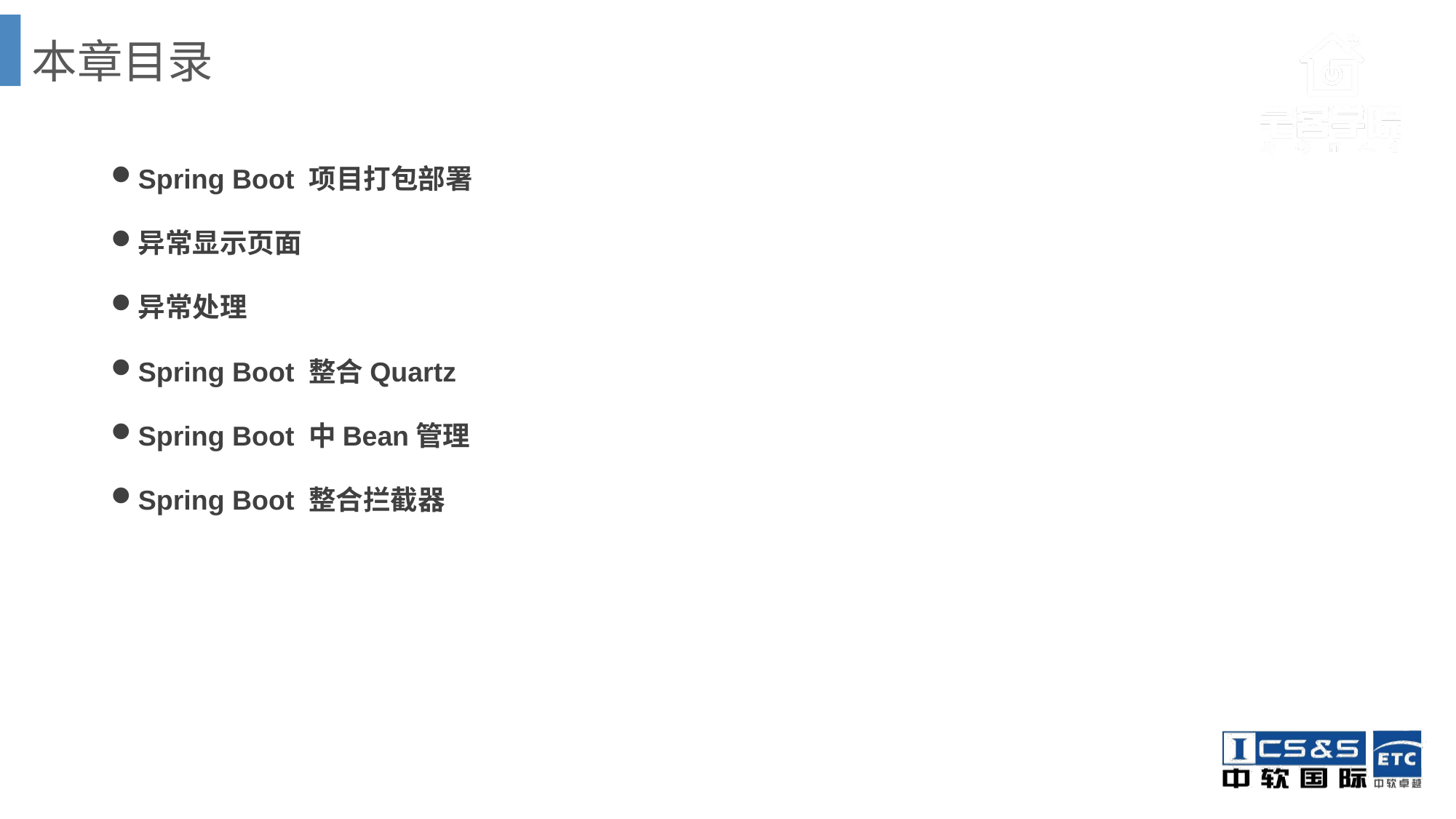

# 本章目录
Spring Boot 项目打包部署
异常显示页面
异常处理
Spring Boot 整合Quartz
Spring Boot 中Bean管理
Spring Boot 整合拦截器